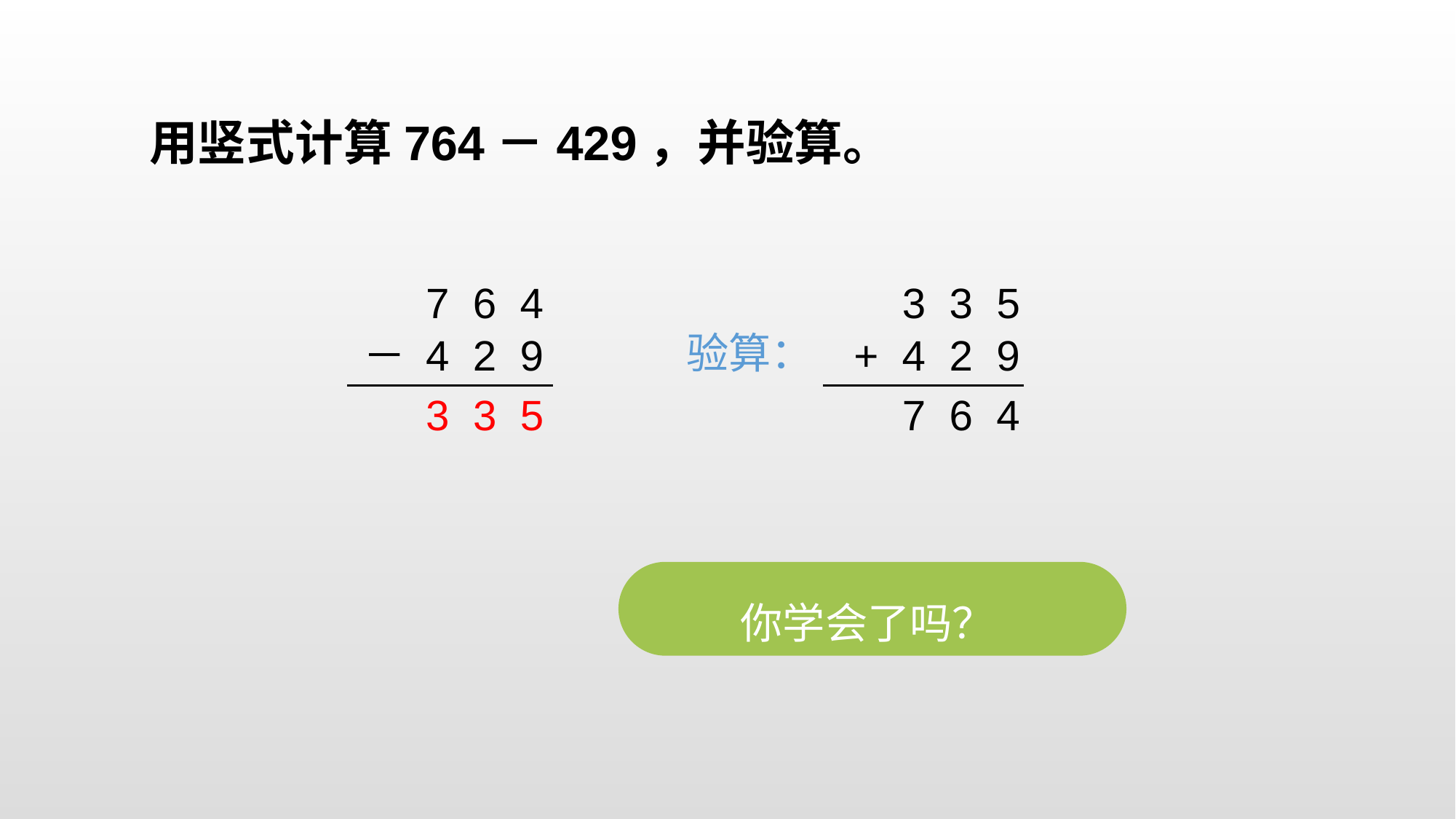

用竖式计算764－429，并验算。
3  3  5
7  6  4
+  4  2  9
－ 4  2  9
验算：
7  6  4
3  3  5
你学会了吗？